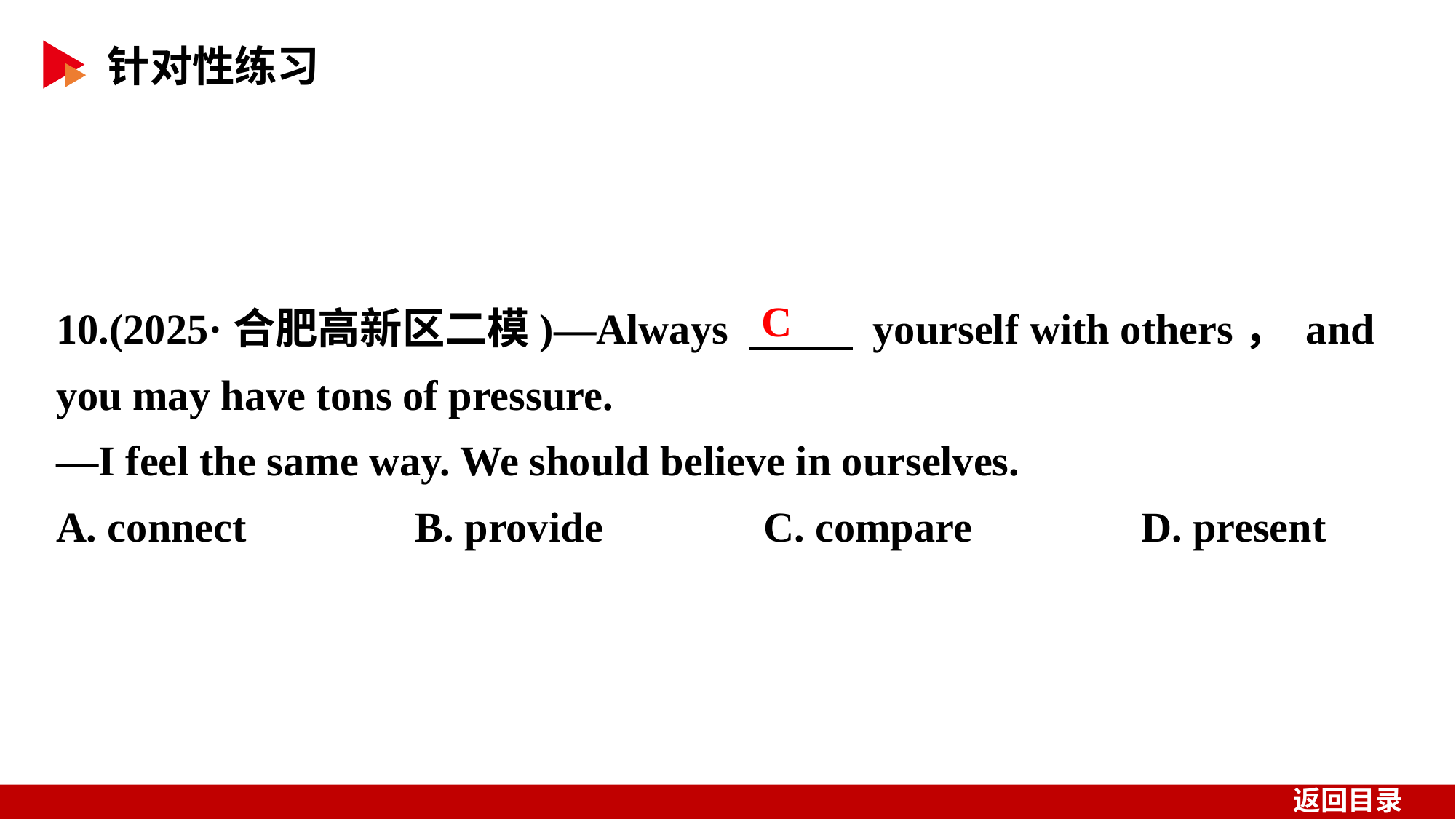

10.(2025·合肥高新区二模)—Always 　  　 yourself with others， and you may have tons of pressure.
—I feel the same way. We should believe in ourselves.
A. connect                B. provide	     C. compare                D. present
C